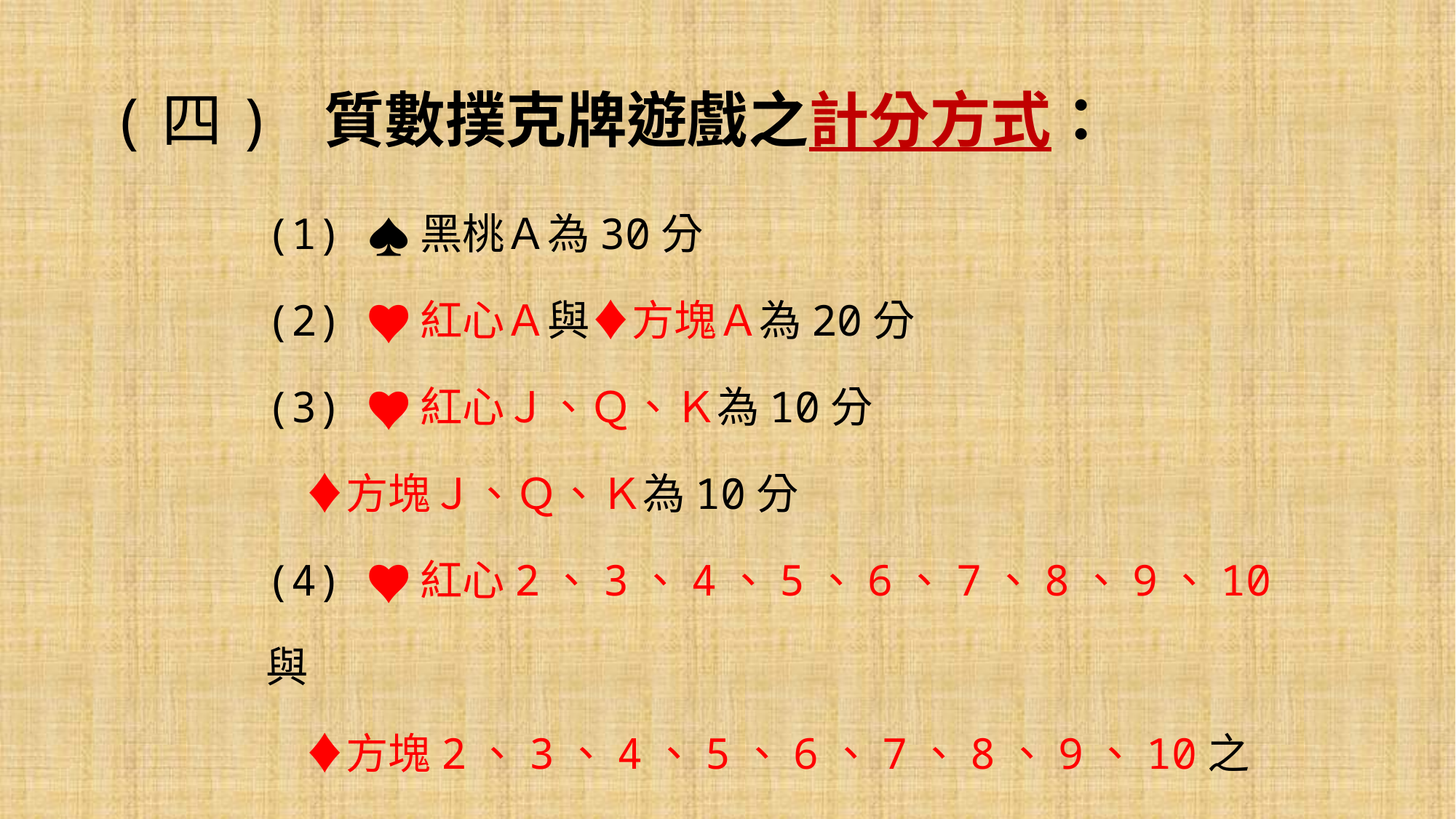

# (四) 質數撲克牌遊戲之計分方式：
(1) ♠黑桃Ａ為30分
(2) ♥紅心Ａ與♦方塊Ａ為20分
(3) ♥紅心Ｊ、Ｑ、Ｋ為10分
    ♦方塊Ｊ、Ｑ、Ｋ為10分
(4) ♥紅心2、3、4、5、6、7、8、9、10與
    ♦方塊2、3、4、5、6、7、8、9、10之
    分數為牌面上所顯示數字